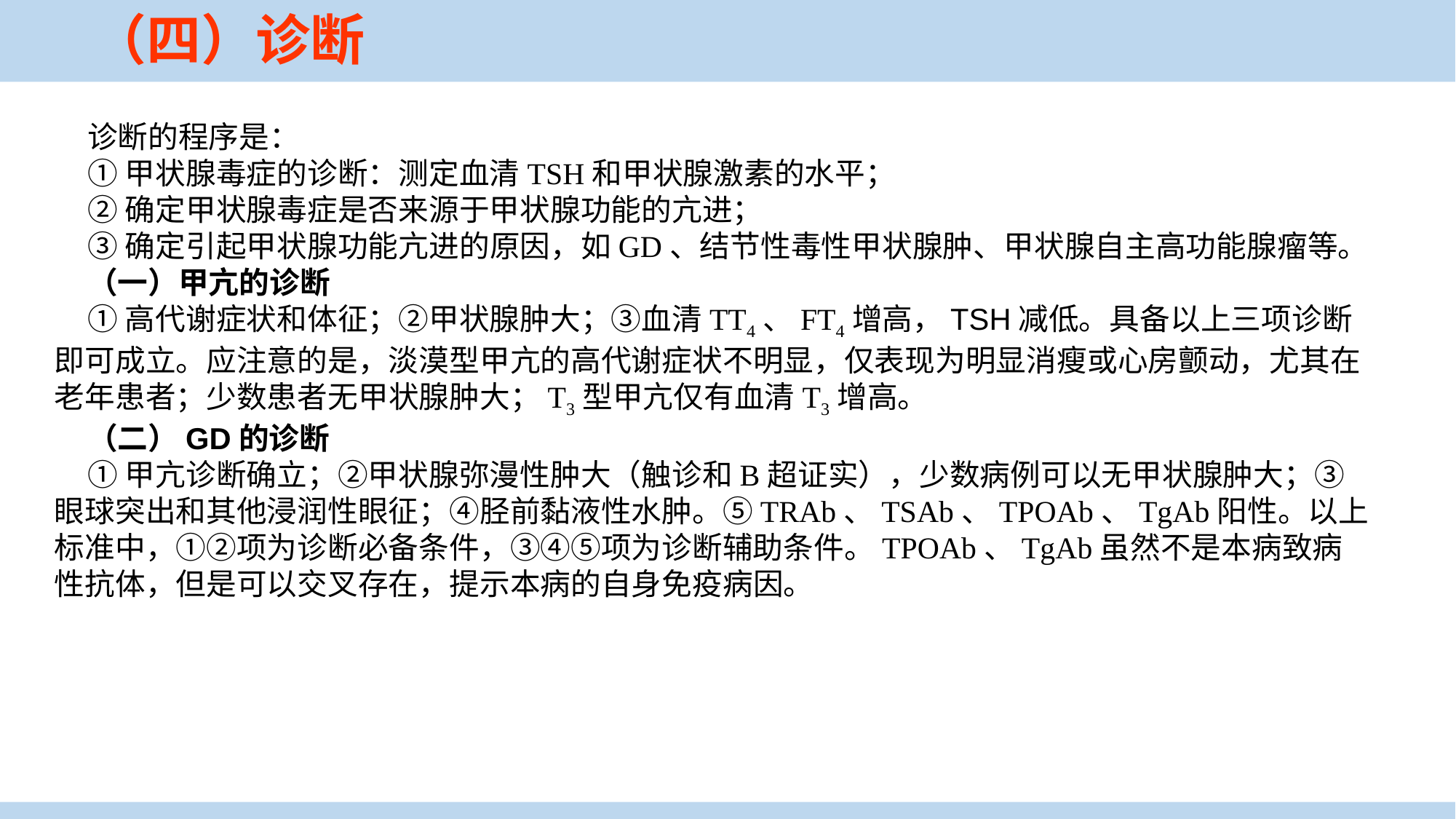

（四）诊断
诊断的程序是：
①甲状腺毒症的诊断：测定血清TSH和甲状腺激素的水平；
②确定甲状腺毒症是否来源于甲状腺功能的亢进；
③确定引起甲状腺功能亢进的原因，如GD、结节性毒性甲状腺肿、甲状腺自主高功能腺瘤等。
（一）甲亢的诊断
①高代谢症状和体征；②甲状腺肿大；③血清TT4、FT4增高，TSH减低。具备以上三项诊断即可成立。应注意的是，淡漠型甲亢的高代谢症状不明显，仅表现为明显消瘦或心房颤动，尤其在老年患者；少数患者无甲状腺肿大；T3型甲亢仅有血清T3增高。
（二）GD的诊断
①甲亢诊断确立；②甲状腺弥漫性肿大（触诊和B超证实），少数病例可以无甲状腺肿大；③眼球突出和其他浸润性眼征；④胫前黏液性水肿。⑤TRAb、TSAb、TPOAb、TgAb阳性。以上标准中，①②项为诊断必备条件，③④⑤项为诊断辅助条件。TPOAb、TgAb虽然不是本病致病性抗体，但是可以交叉存在，提示本病的自身免疫病因。